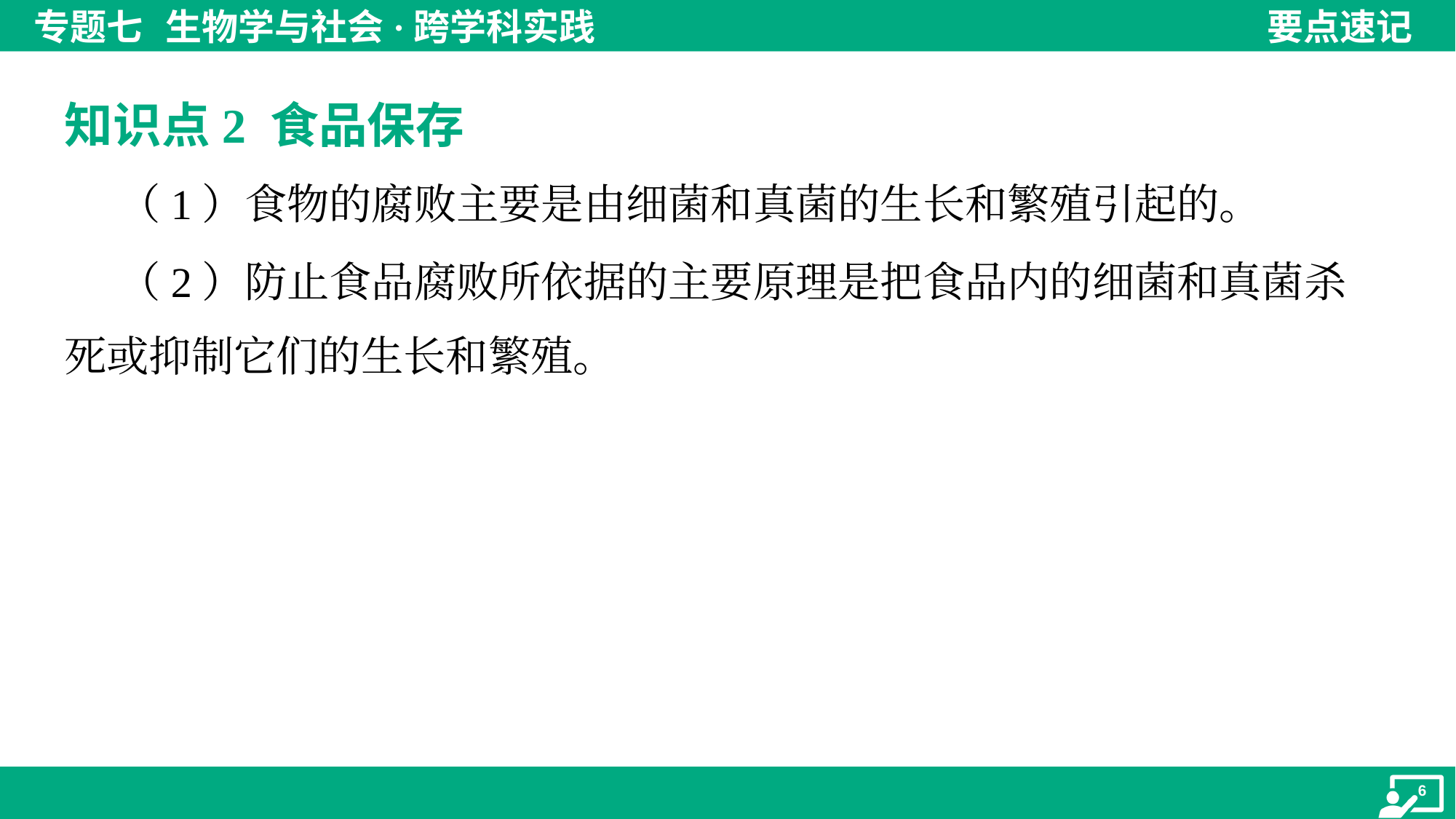

知识点2 食品保存
    （1）食物的腐败主要是由细菌和真菌的生长和繁殖引起的。
    （2）防止食品腐败所依据的主要原理是把食品内的细菌和真菌杀
死或抑制它们的生长和繁殖。